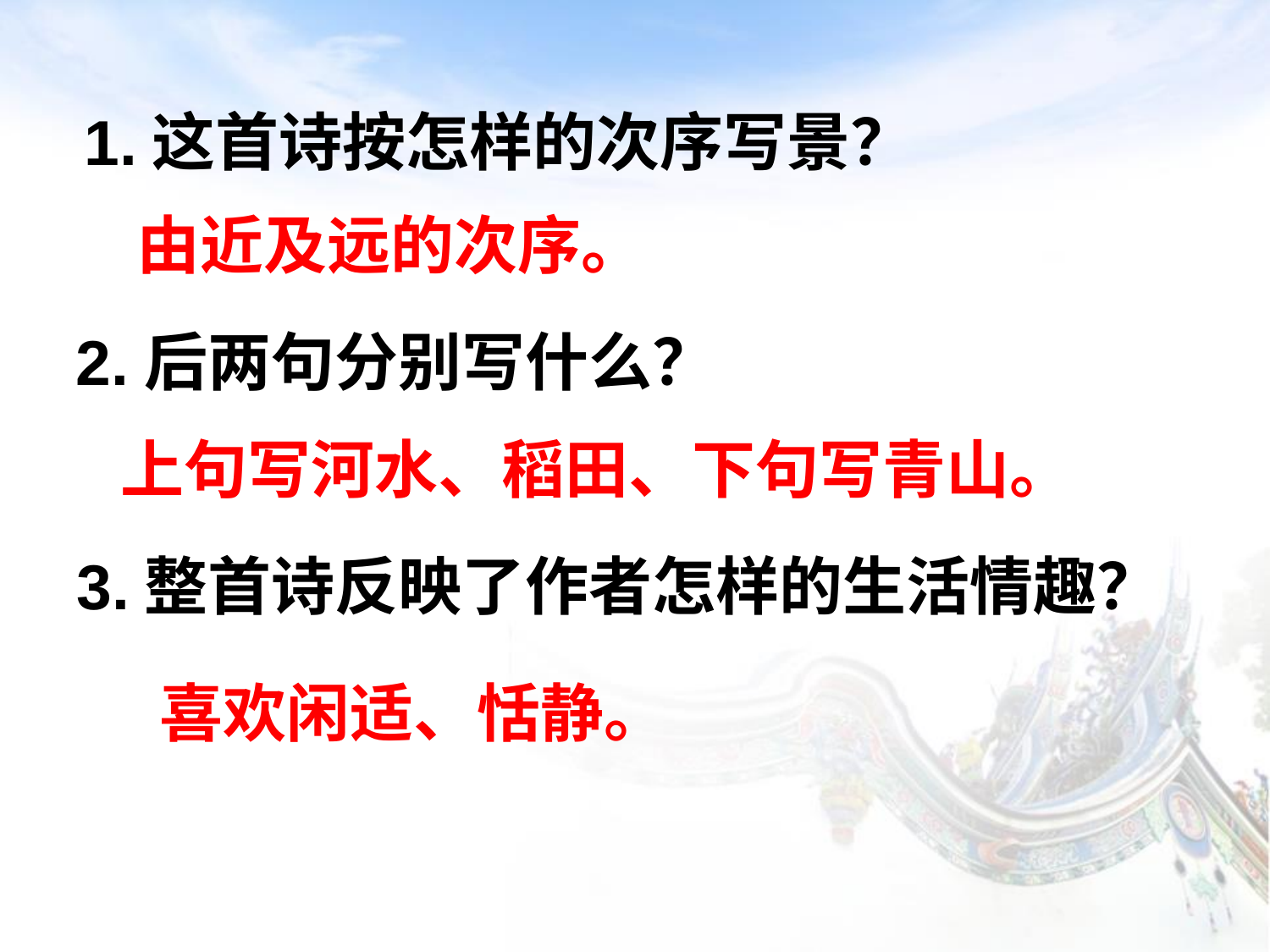

1.这首诗按怎样的次序写景？
由近及远的次序。
2.后两句分别写什么？
上句写河水、稻田、下句写青山。
3.整首诗反映了作者怎样的生活情趣？
喜欢闲适、恬静。